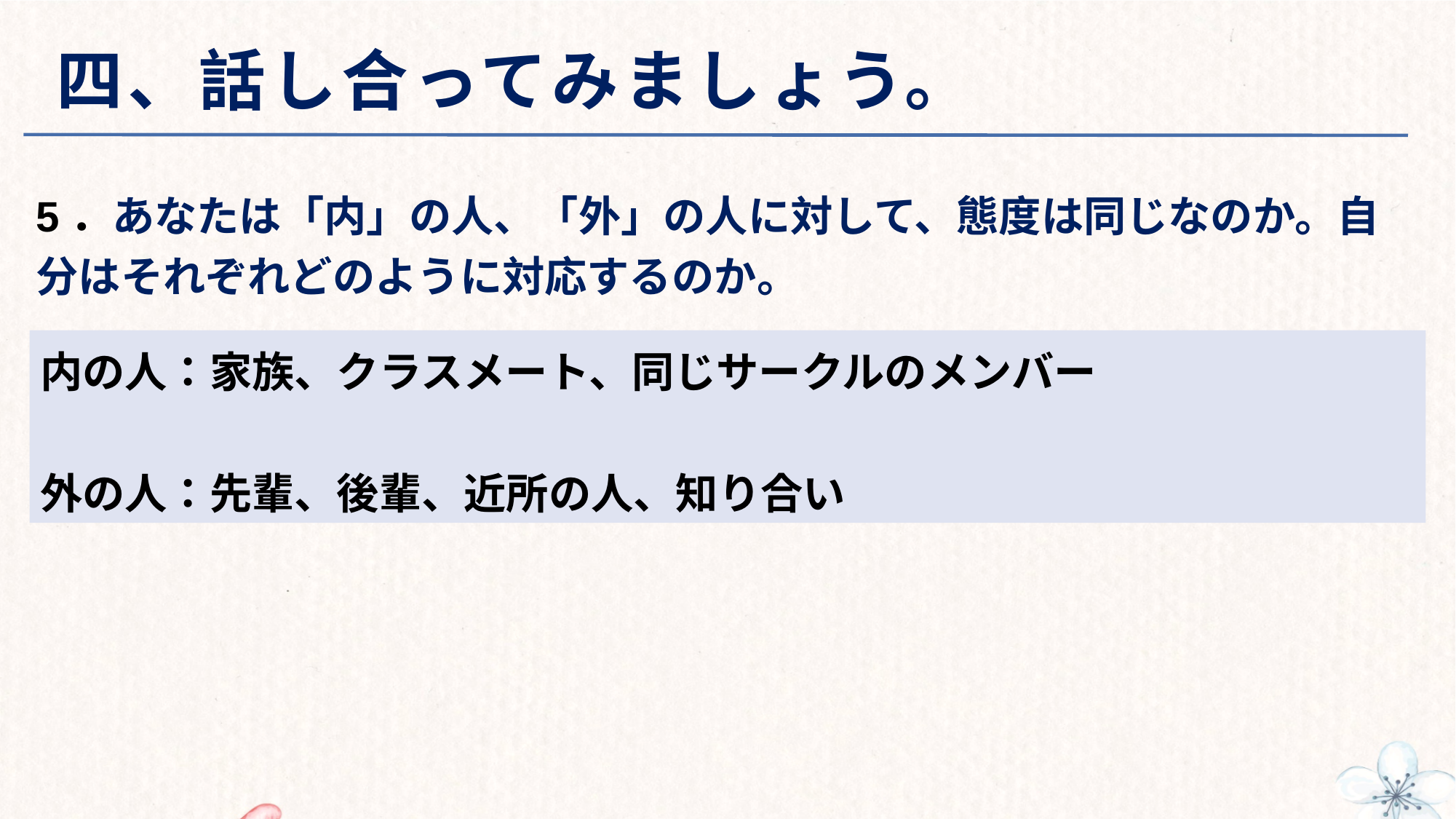

# 四、話し合ってみましょう。
5．あなたは「内」の人、「外」の人に対して、態度は同じなのか。自分はそれぞれどのように対応するのか。
内の人：家族、クラスメート、同じサークルのメンバー

外の人：先輩、後輩、近所の人、知り合い